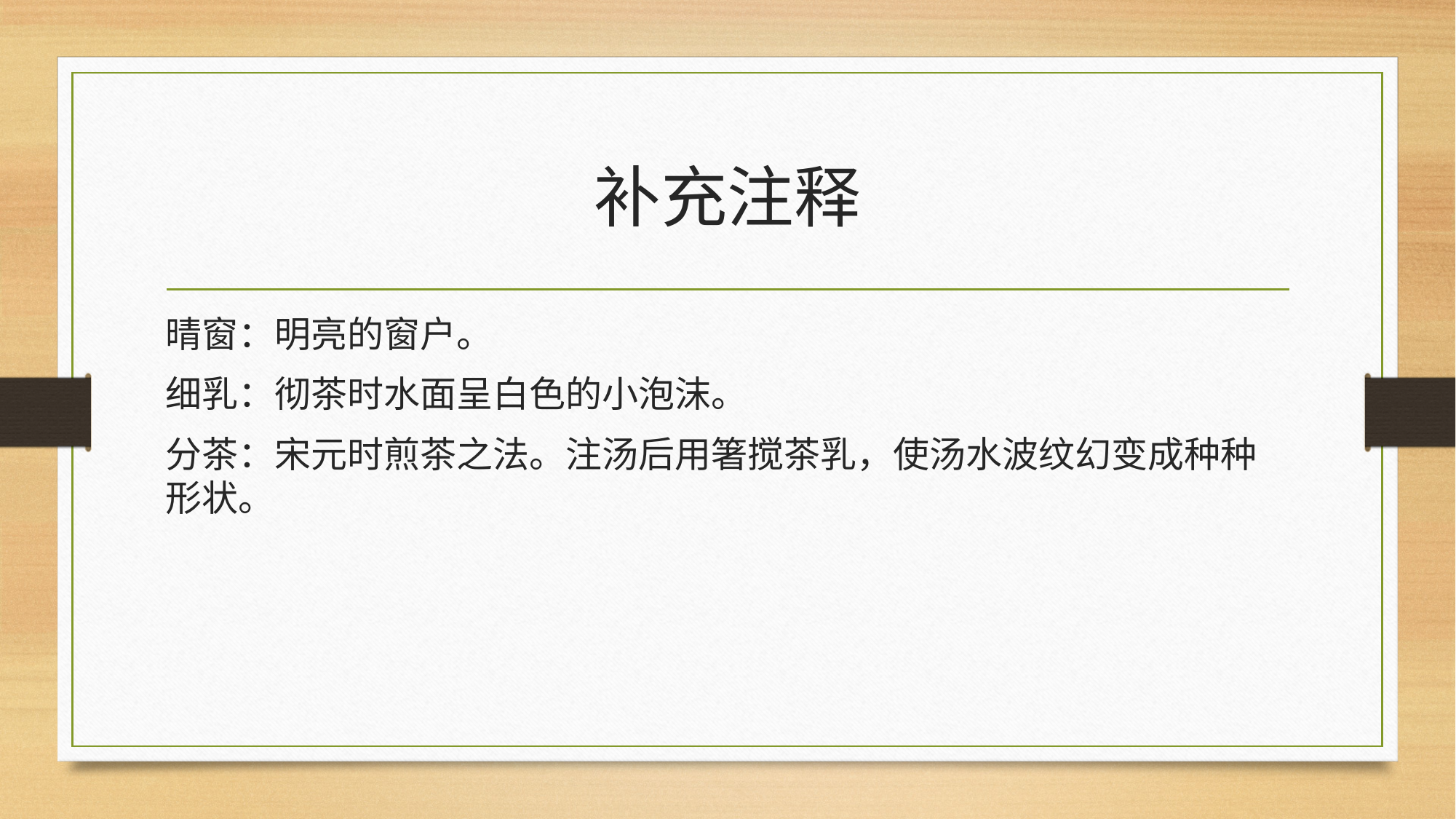

# 补充注释
晴窗：明亮的窗户。
细乳：彻茶时水面呈白色的小泡沫。
分茶：宋元时煎茶之法。注汤后用箸搅茶乳，使汤水波纹幻变成种种形状。